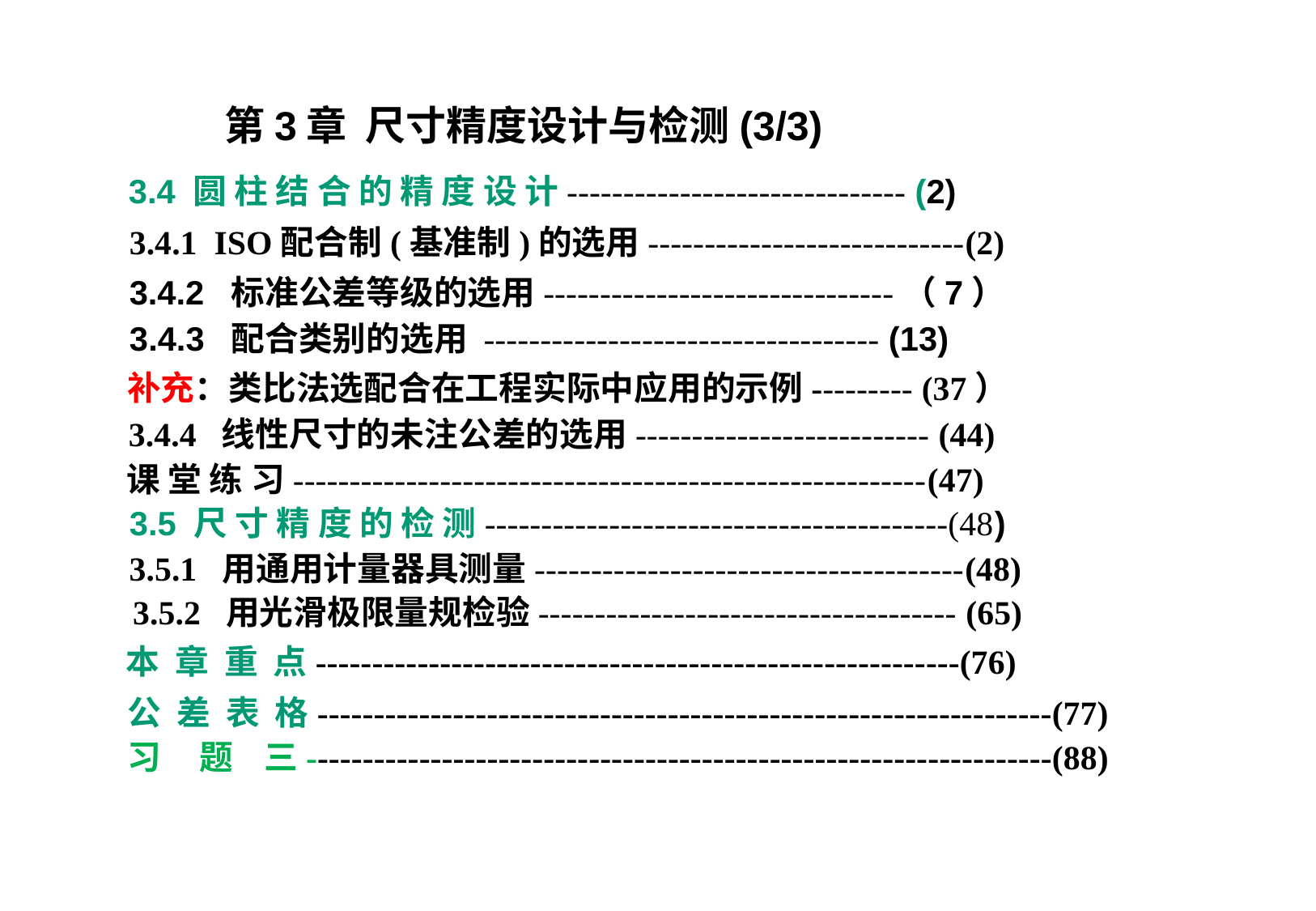

1
第3章  尺寸精度设计与检测(3/3)
3.4 圆 柱 结 合 的 精 度 设 计------------------------------ (2)
3.4.1  ISO配合制(基准制)的选用----------------------------(2)
3.4.2  标准公差等级的选用-------------------------------（7）
3.4.3  配合类别的选用 ----------------------------------- (13)
补充：类比法选配合在工程实际中应用的示例--------- (37）
3.4.4  线性尺寸的未注公差的选用-------------------------- (44)
课 堂 练 习--------------------------------------------------------(47)
3.5 尺 寸 精 度 的 检 测-----------------------------------------(48)
3.5.1  用通用计量器具测量--------------------------------------(48)
3.5.2  用光滑极限量规检验------------------------------------- (65)
本  章  重  点---------------------------------------------------------(76)
公  差  表  格-----------------------------------------------------------------(77)
习     题    三------------------------------------------------------------------(88)